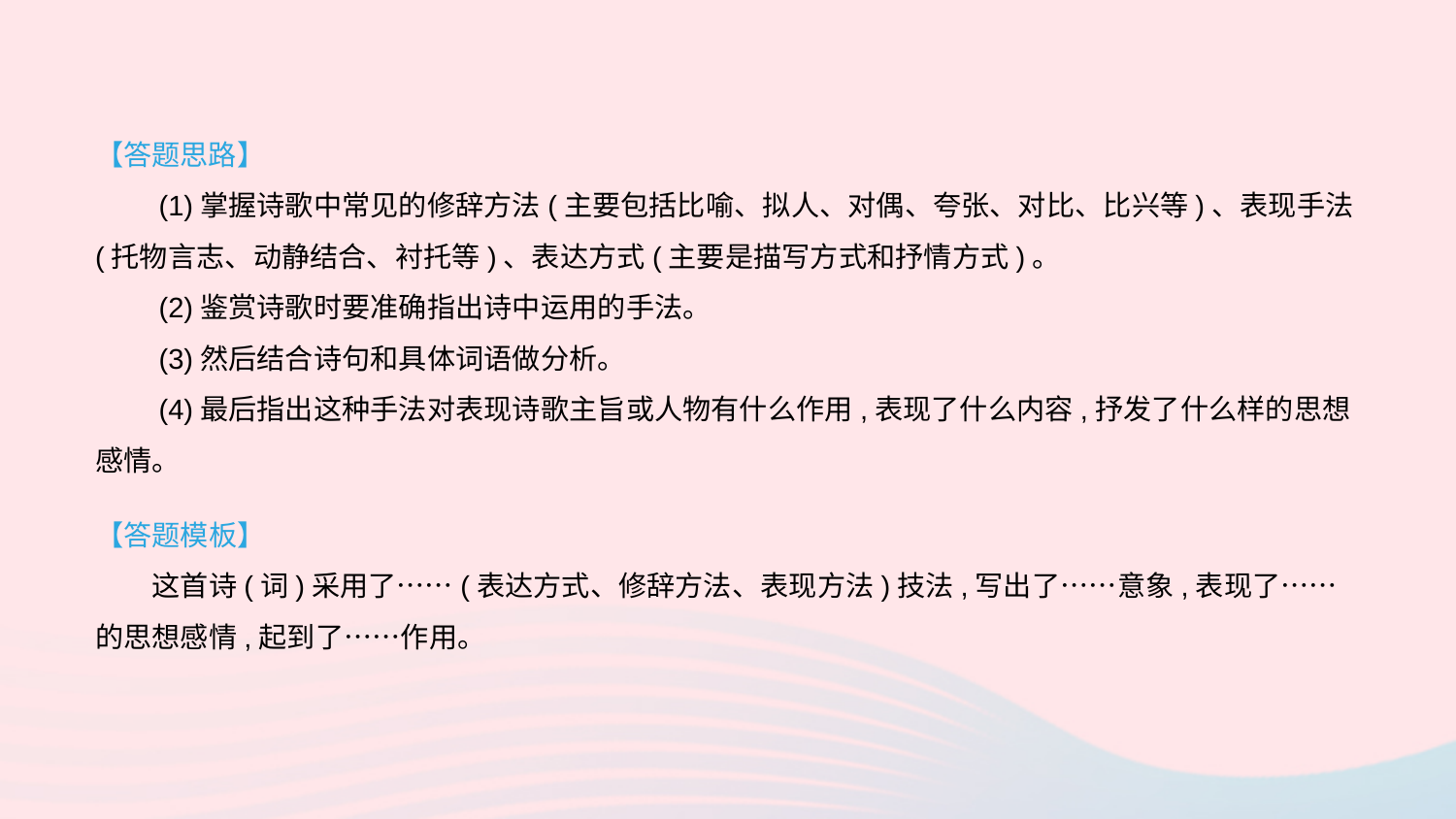

【答题思路】
　　(1)掌握诗歌中常见的修辞方法(主要包括比喻、拟人、对偶、夸张、对比、比兴等)、表现手法(托物言志、动静结合、衬托等)、表达方式(主要是描写方式和抒情方式)。
　　(2)鉴赏诗歌时要准确指出诗中运用的手法。
　　(3)然后结合诗句和具体词语做分析。
　　(4)最后指出这种手法对表现诗歌主旨或人物有什么作用,表现了什么内容,抒发了什么样的思想感情。
【答题模板】
　　这首诗(词)采用了……(表达方式、修辞方法、表现方法)技法,写出了……意象,表现了……的思想感情,起到了……作用。